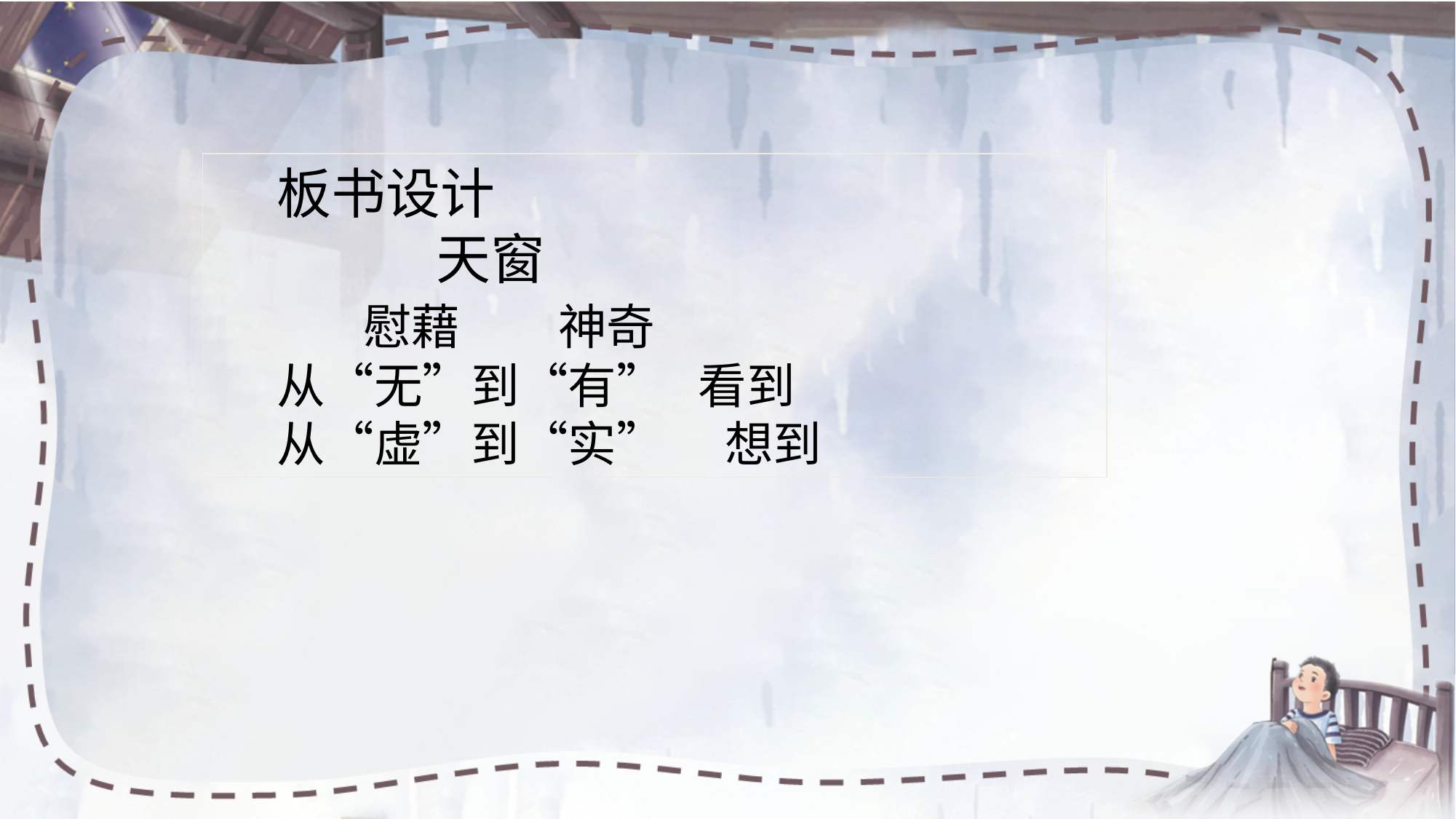

板书设计
            天窗
      慰藉         神奇
从“无”到“有”   看到
从“虚”到“实”　 想到